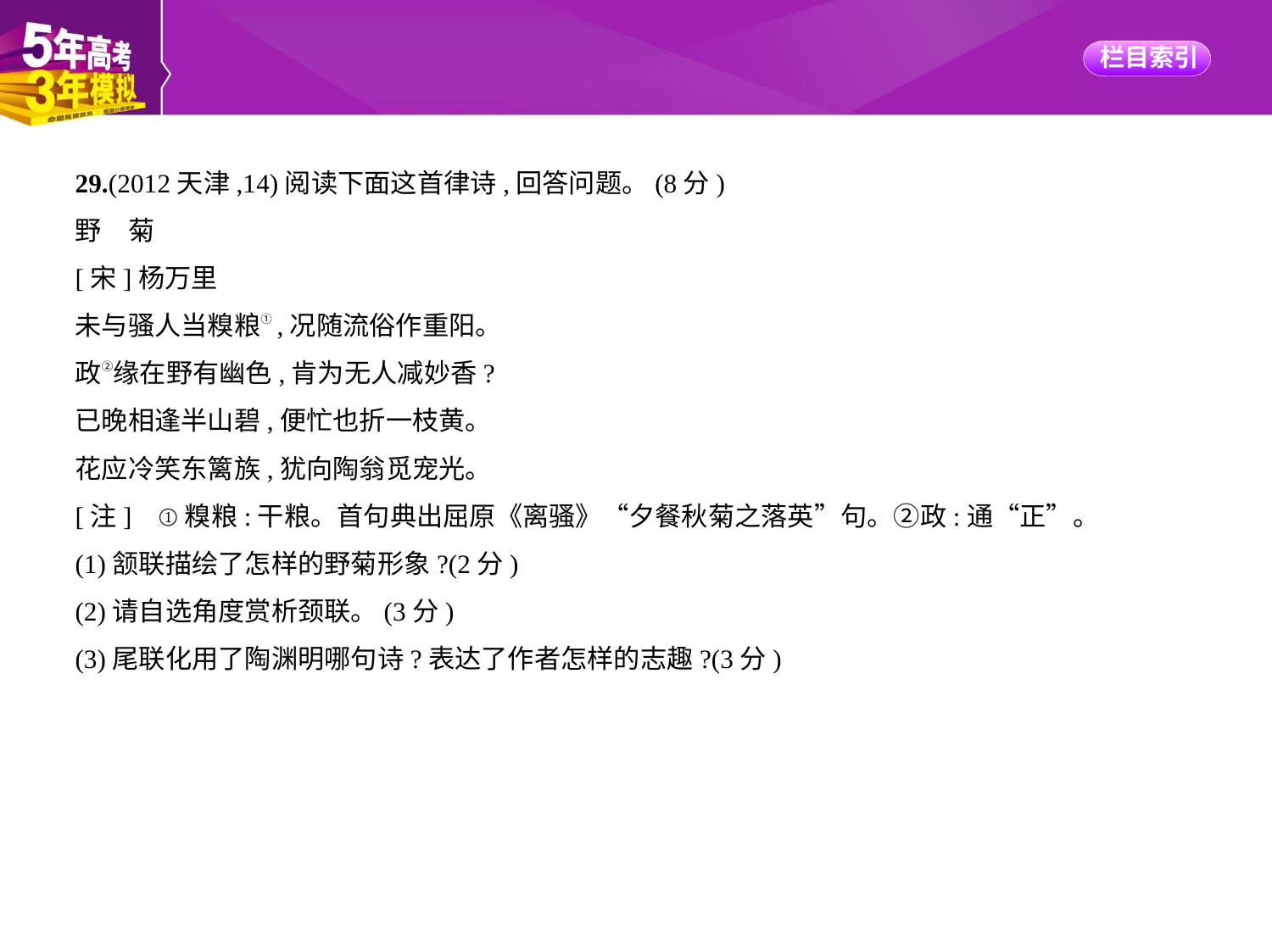

29.(2012天津,14)阅读下面这首律诗,回答问题。(8分)
野　菊
[宋]杨万里
未与骚人当糗粮①,况随流俗作重阳。
政②缘在野有幽色,肯为无人减妙香?
已晚相逢半山碧,便忙也折一枝黄。
花应冷笑东篱族,犹向陶翁觅宠光。
[注]    ①糗粮:干粮。首句典出屈原《离骚》“夕餐秋菊之落英”句。②政:通“正”。
(1)颔联描绘了怎样的野菊形象?(2分)
(2)请自选角度赏析颈联。(3分)
(3)尾联化用了陶渊明哪句诗?表达了作者怎样的志趣?(3分)